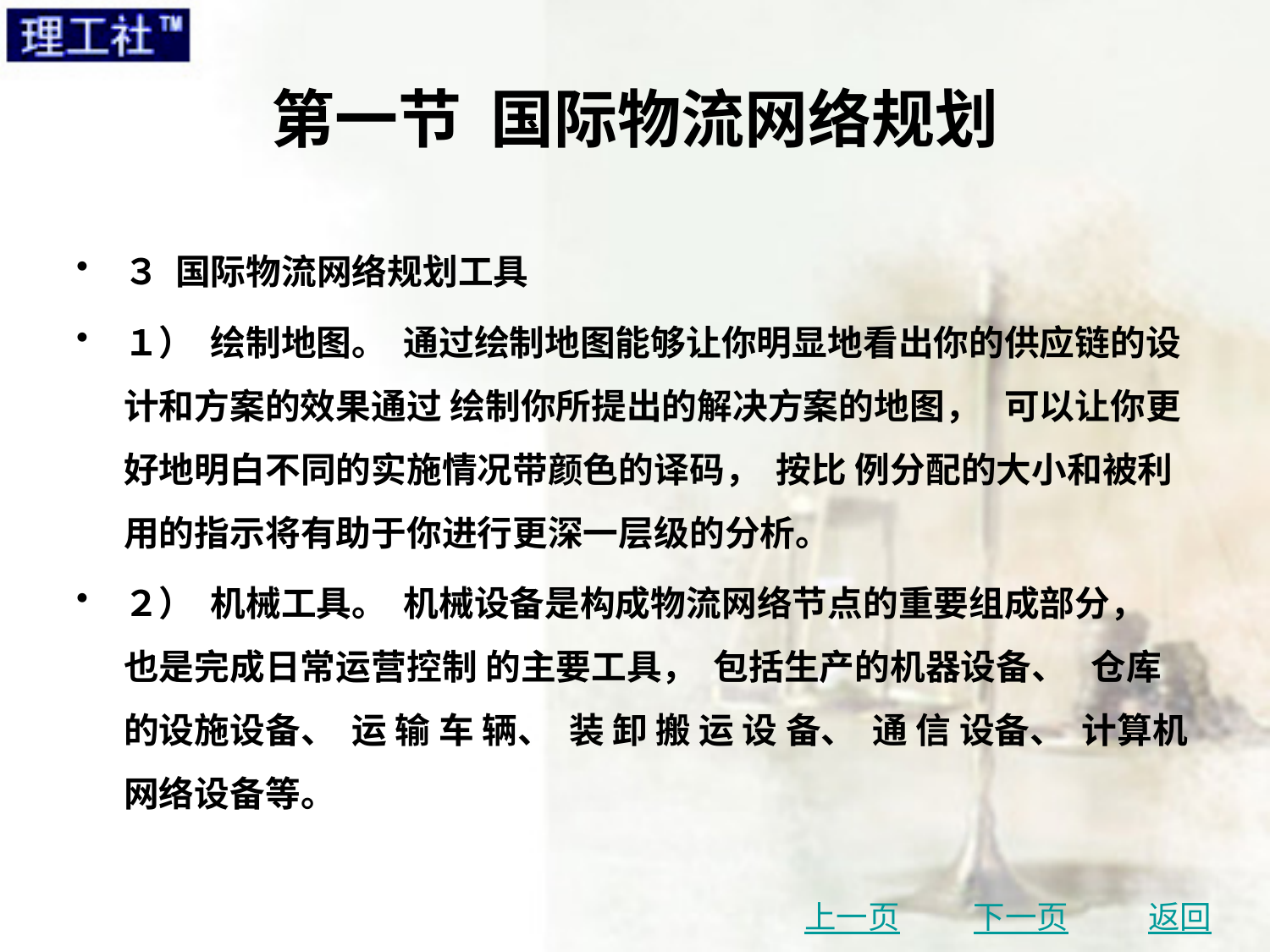

# 第一节  国际物流网络规划
３  国际物流网络规划工具
１）  绘制地图。  通过绘制地图能够让你明显地看出你的供应链的设计和方案的效果通过 绘制你所提出的解决方案的地图，   可以让你更好地明白不同的实施情况带颜色的译码，  按比 例分配的大小和被利用的指示将有助于你进行更深一层级的分析。
２）  机械工具。  机械设备是构成物流网络节点的重要组成部分，  也是完成日常运营控制 的主要工具，  包括生产的机器设备、   仓库的设施设备、  运 输 车 辆、  装 卸 搬 运 设 备、  通 信 设备、  计算机网络设备等。
上一页
下一页
返回